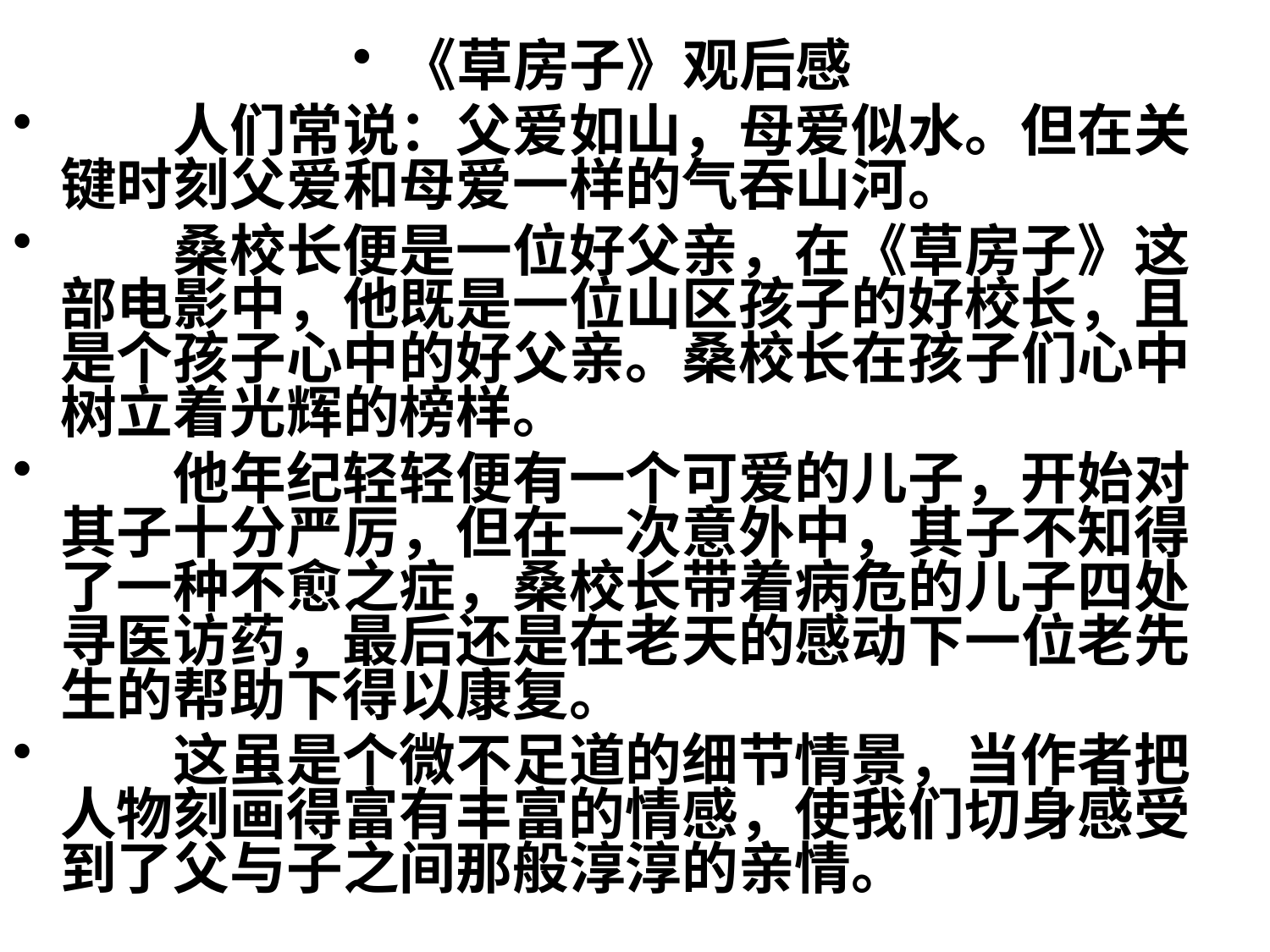

《草房子》观后感
　　人们常说：父爱如山，母爱似水。但在关键时刻父爱和母爱一样的气吞山河。
　　桑校长便是一位好父亲，在《草房子》这部电影中，他既是一位山区孩子的好校长，且是个孩子心中的好父亲。桑校长在孩子们心中树立着光辉的榜样。
　　他年纪轻轻便有一个可爱的儿子，开始对其子十分严厉，但在一次意外中，其子不知得了一种不愈之症，桑校长带着病危的儿子四处寻医访药，最后还是在老天的感动下一位老先生的帮助下得以康复。
　　这虽是个微不足道的细节情景，当作者把人物刻画得富有丰富的情感，使我们切身感受到了父与子之间那般淳淳的亲情。
#